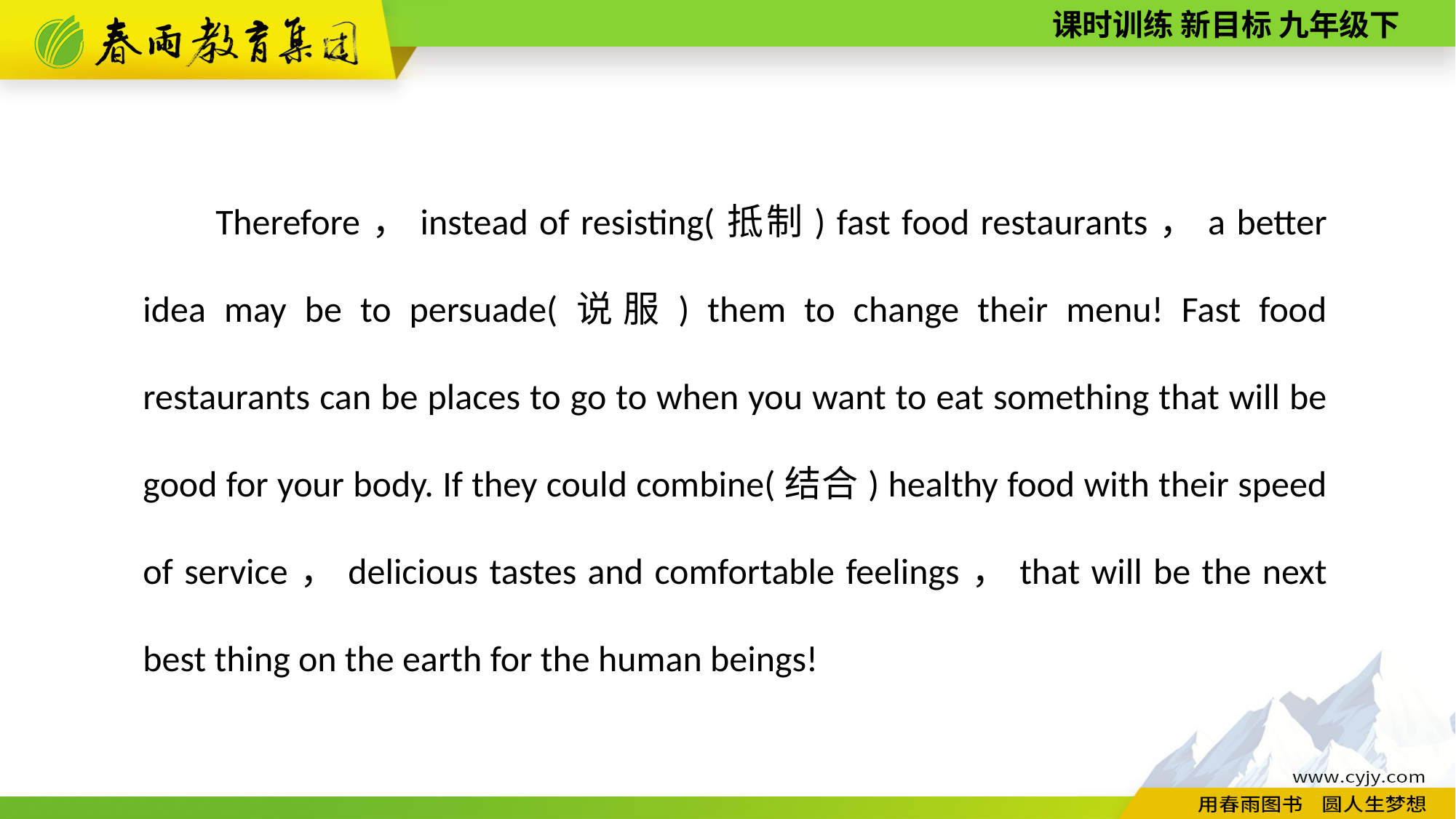

Therefore，instead of resisting(抵制) fast food restaurants，a better idea may be to persuade(说服) them to change their menu! Fast food restaurants can be places to go to when you want to eat something that will be good for your body. If they could combine(结合) healthy food with their speed of service，delicious tastes and comfortable feelings，that will be the next best thing on the earth for the human beings!